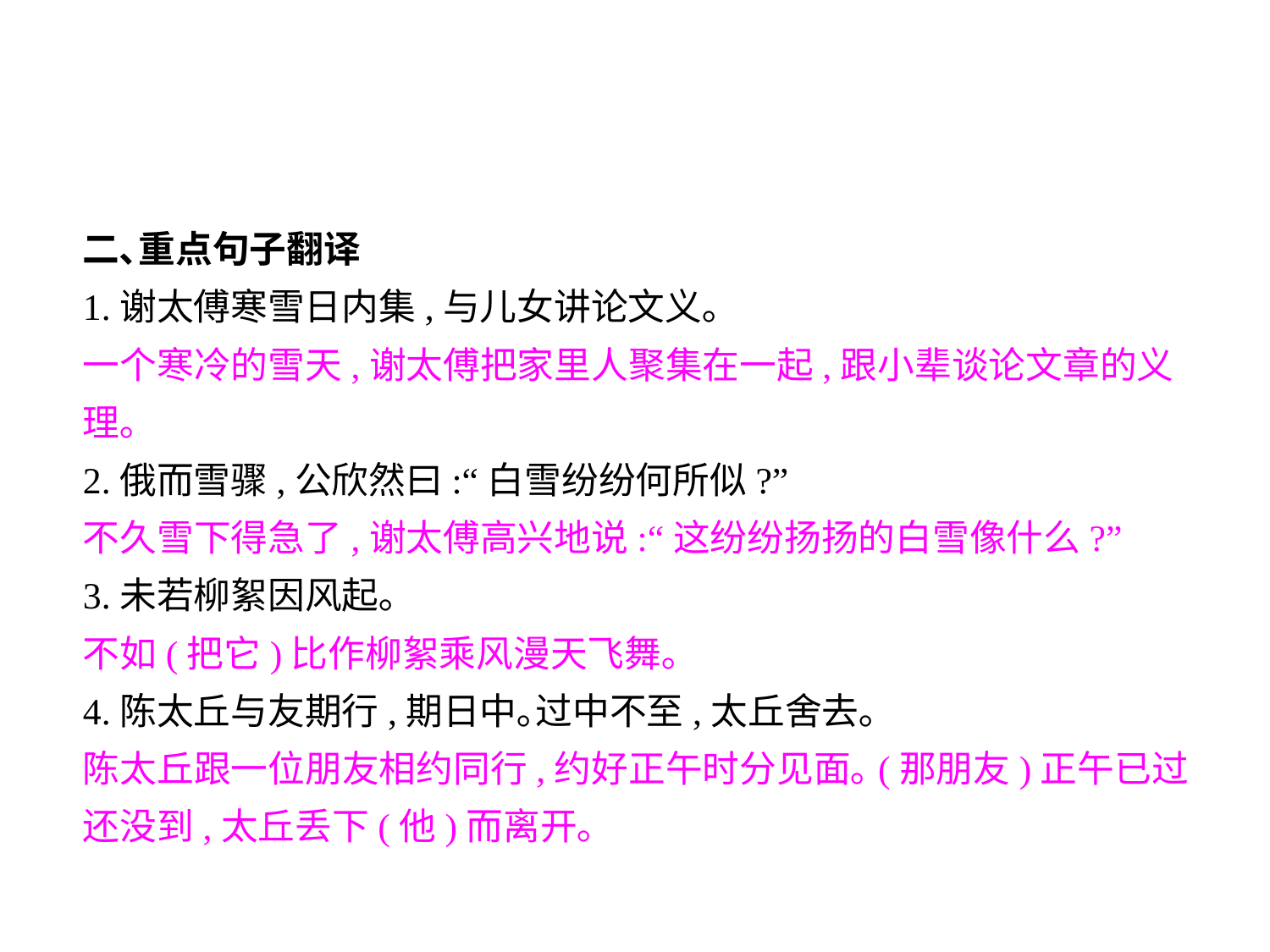

二､重点句子翻译
1.谢太傅寒雪日内集,与儿女讲论文义｡
一个寒冷的雪天,谢太傅把家里人聚集在一起,跟小辈谈论文章的义理｡
2.俄而雪骤,公欣然曰:“白雪纷纷何所似?”
不久雪下得急了,谢太傅高兴地说:“这纷纷扬扬的白雪像什么?”
3.未若柳絮因风起｡
不如(把它)比作柳絮乘风漫天飞舞｡
4.陈太丘与友期行,期日中｡过中不至,太丘舍去｡
陈太丘跟一位朋友相约同行,约好正午时分见面｡(那朋友)正午已过还没到,太丘丢下(他)而离开｡